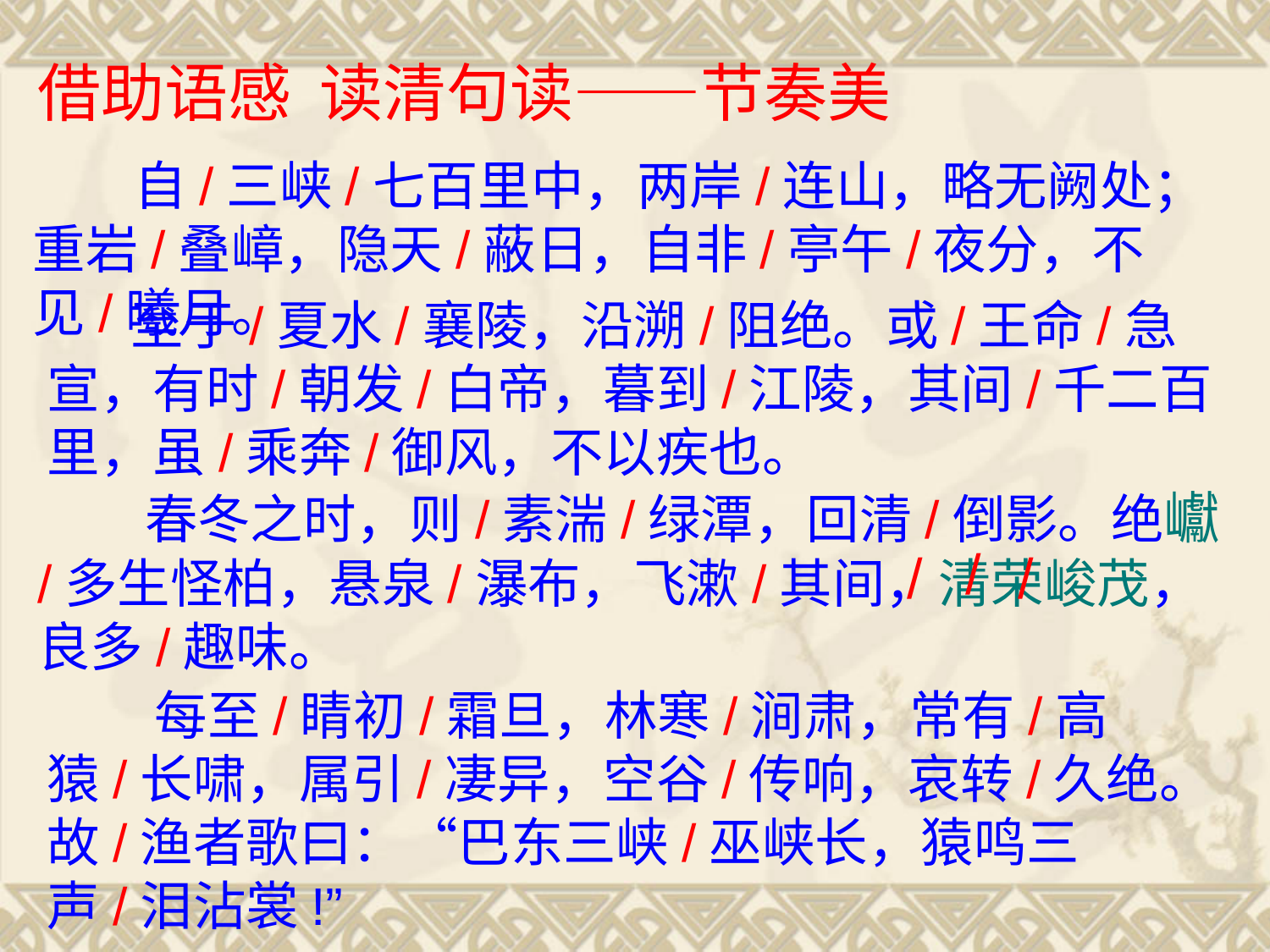

借助语感  读清句读——节奏美
             自/三峡/七百里中，两岸/连山，略无阙处；重岩/叠嶂，隐天/蔽日，自非/亭午/夜分，不见/曦月。
      至于/夏水/襄陵，沿溯/阻绝。或/王命/急宣，有时/朝发/白帝，暮到/江陵，其间/千二百里，虽/乘奔/御风，不以疾也。
        春冬之时，则/素湍/绿潭，回清/倒影。绝巘/多生怪柏，悬泉/瀑布，飞漱/其间，清荣峻茂，良多/趣味。
/
/
/
        每至/睛初/霜旦，林寒/涧肃，常有/高猿/长啸，属引/凄异，空谷/传响，哀转/久绝。故/渔者歌曰：“巴东三峡/巫峡长，猿鸣三声/泪沾裳!”